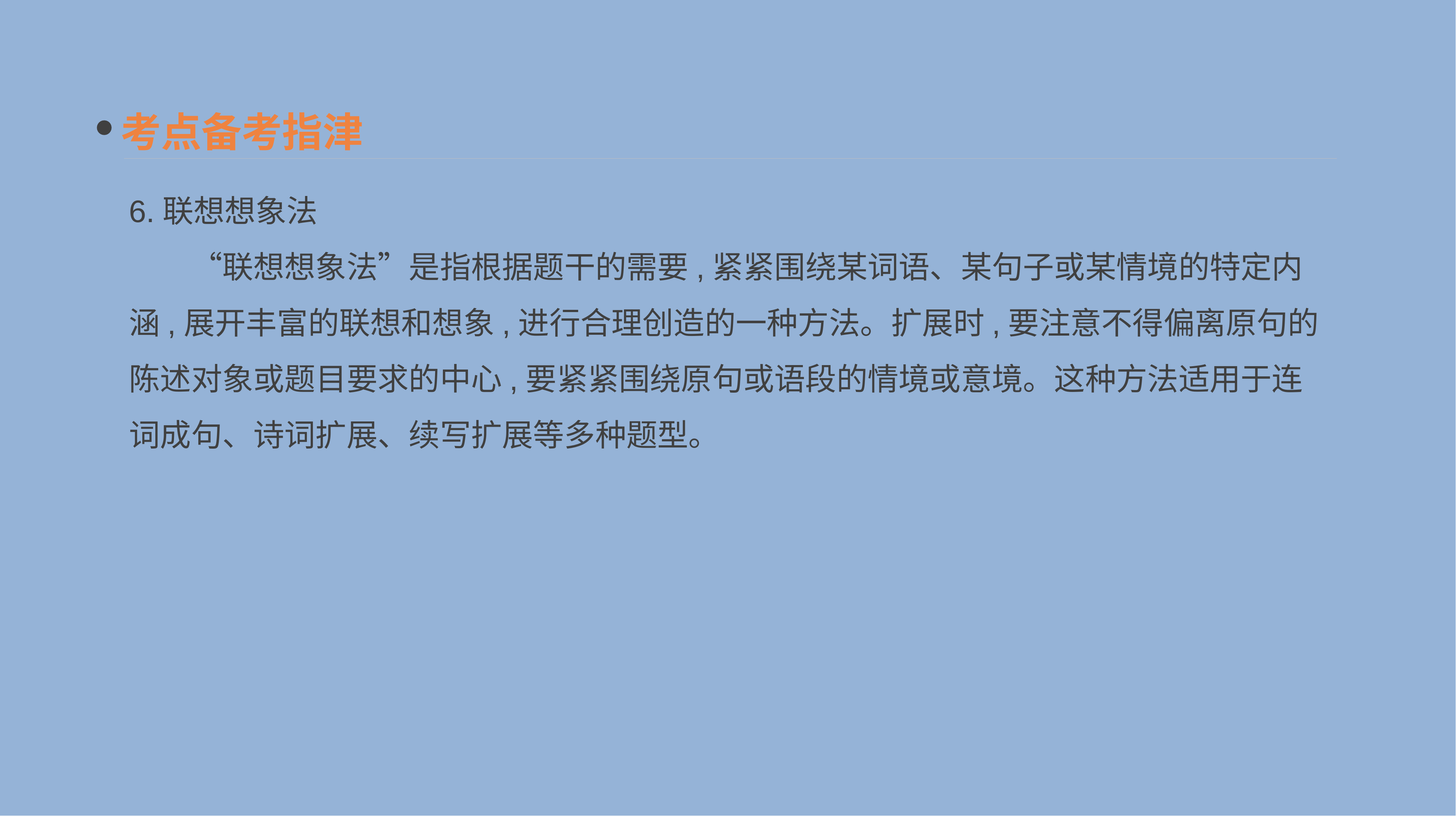

考点备考指津

6.联想想象法
　　“联想想象法”是指根据题干的需要,紧紧围绕某词语、某句子或某情境的特定内涵,展开丰富的联想和想象,进行合理创造的一种方法。扩展时,要注意不得偏离原句的陈述对象或题目要求的中心,要紧紧围绕原句或语段的情境或意境。这种方法适用于连词成句、诗词扩展、续写扩展等多种题型。